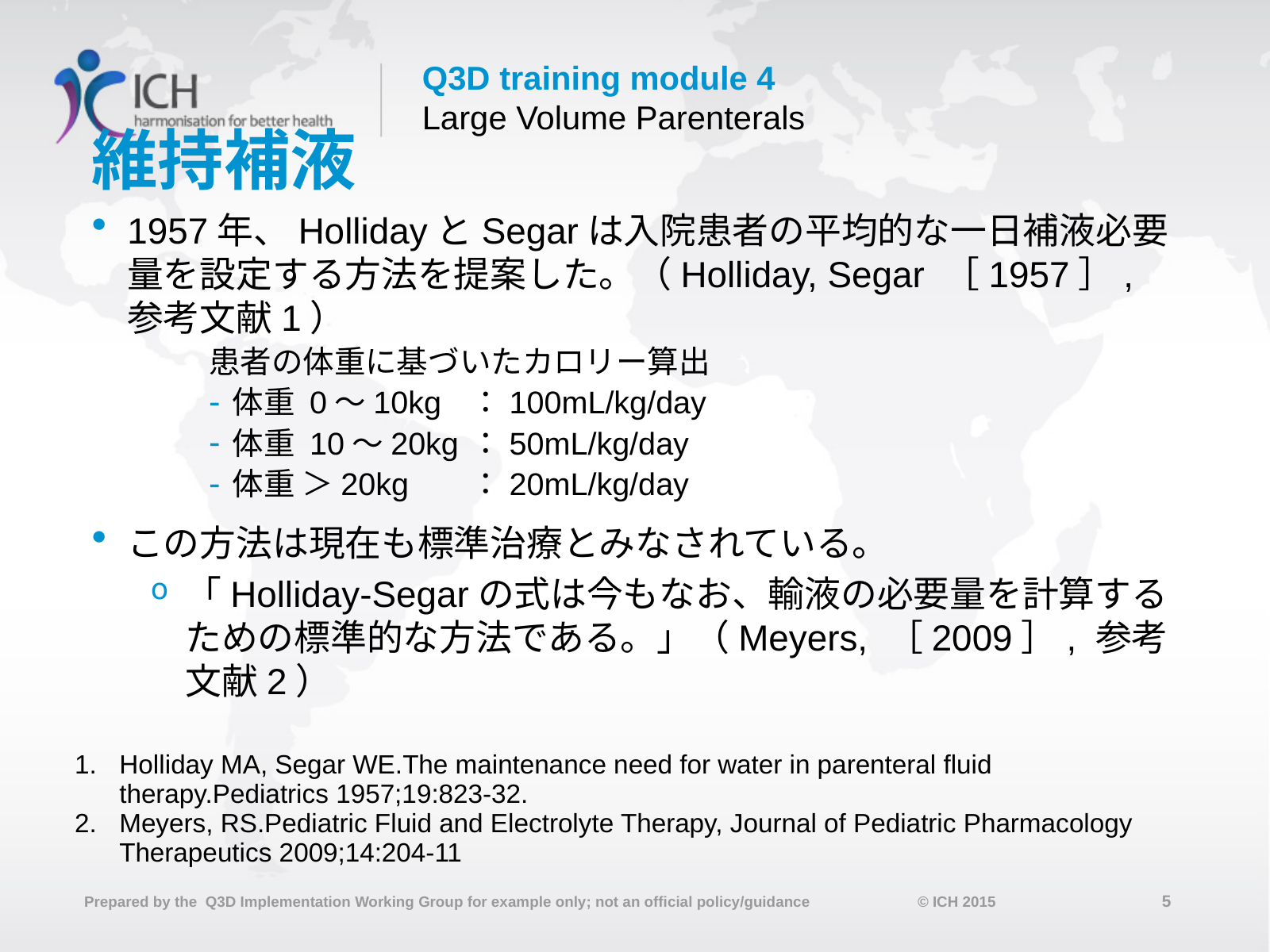

# 維持補液
1957年、HollidayとSegarは入院患者の平均的な一日補液必要量を設定する方法を提案した。（Holliday, Segar ［1957］, 参考文献1）
患者の体重に基づいたカロリー算出
体重 0～10kg	：100mL/kg/day
体重 10～20kg	：50mL/kg/day
体重 ＞20kg	：20mL/kg/day
この方法は現在も標準治療とみなされている。
「Holliday-Segarの式は今もなお、輸液の必要量を計算するための標準的な方法である。」（Meyers, ［2009］, 参考文献2）
Holliday MA, Segar WE.The maintenance need for water in parenteral fluid therapy.Pediatrics 1957;19:823-32.
Meyers, RS.Pediatric Fluid and Electrolyte Therapy, Journal of Pediatric Pharmacology Therapeutics 2009;14:204-11